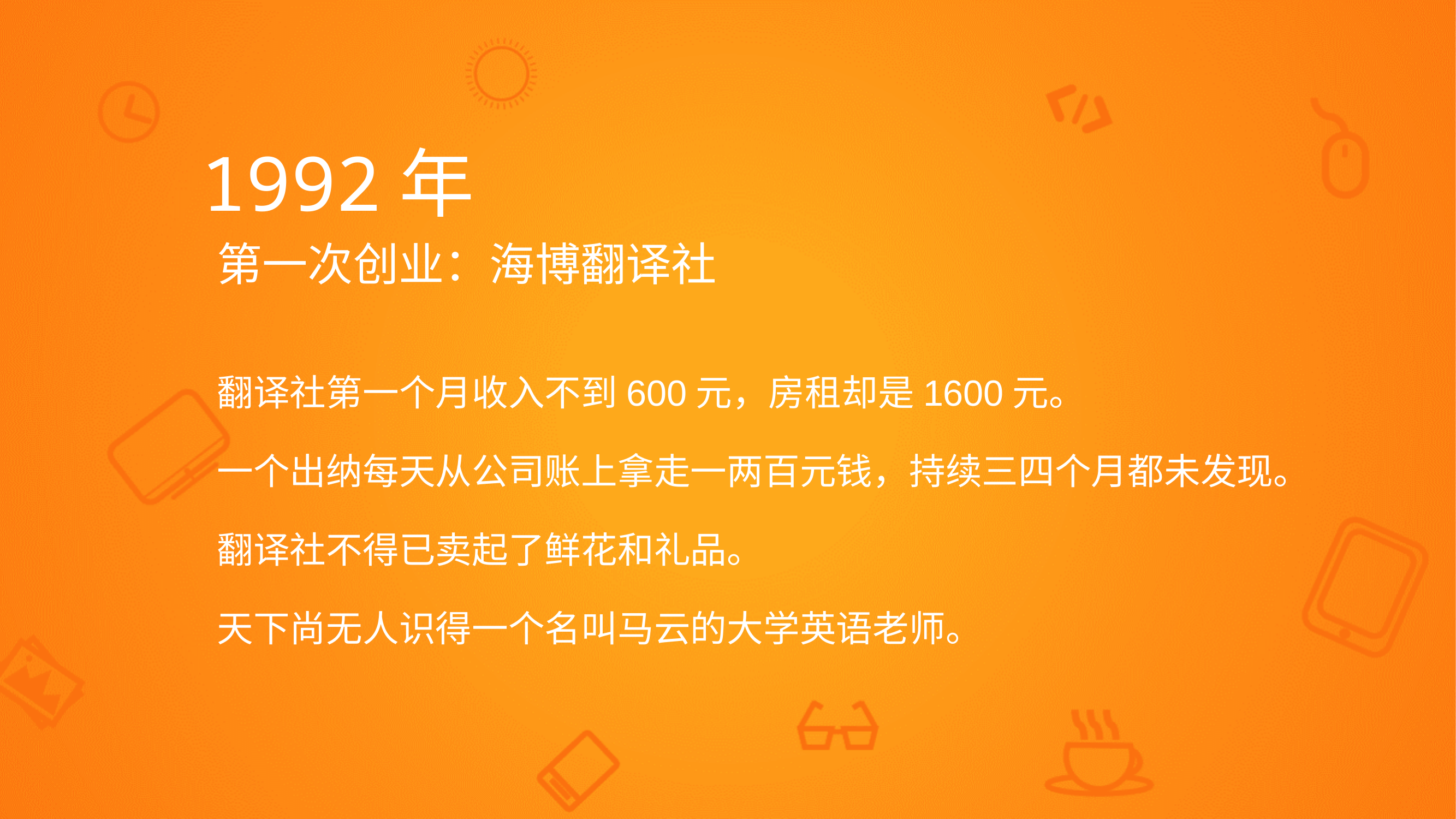

1992年
第一次创业：海博翻译社
翻译社第一个月收入不到600元，房租却是1600元。
一个出纳每天从公司账上拿走一两百元钱，持续三四个月都未发现。
翻译社不得已卖起了鲜花和礼品。
天下尚无人识得一个名叫马云的大学英语老师。